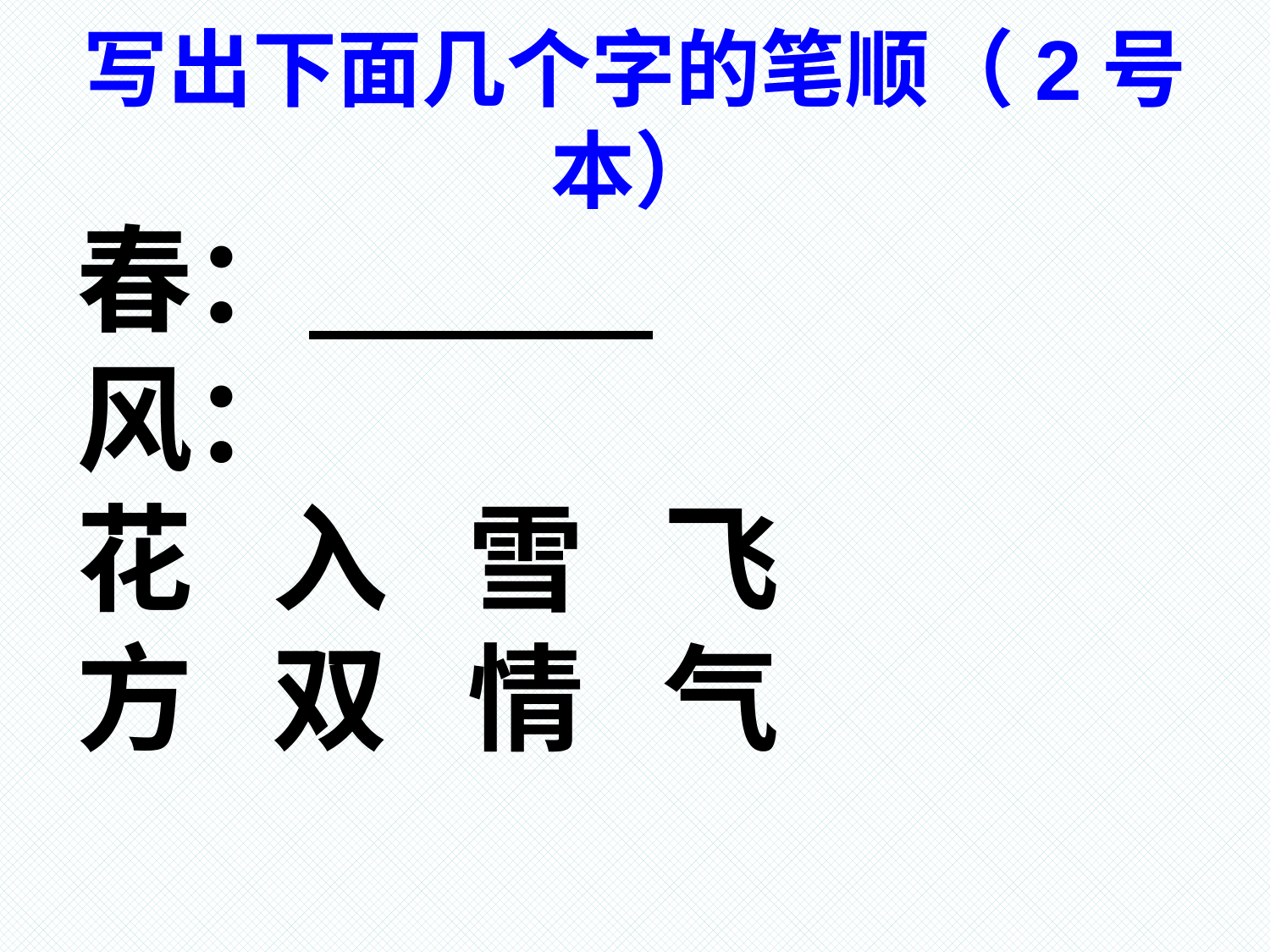

# 写出下面几个字的笔顺（2号本）
春：
风：
花   入   雪   飞
方   双   情   气